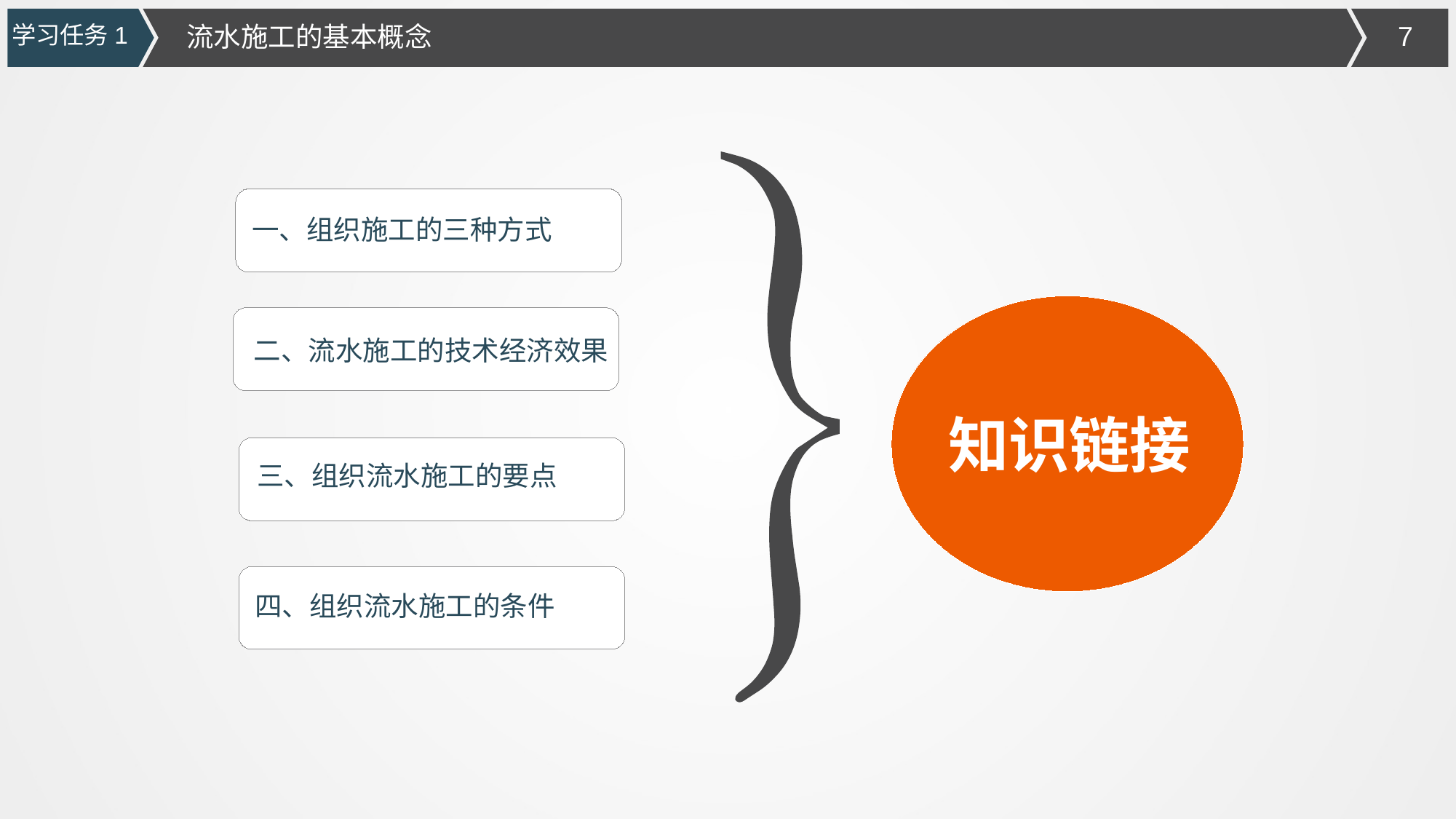

学习任务1
流水施工的基本概念

一、组织施工的三种方式

知识链接

二、流水施工的技术经济效果

三、组织流水施工的要点

四、组织流水施工的条件